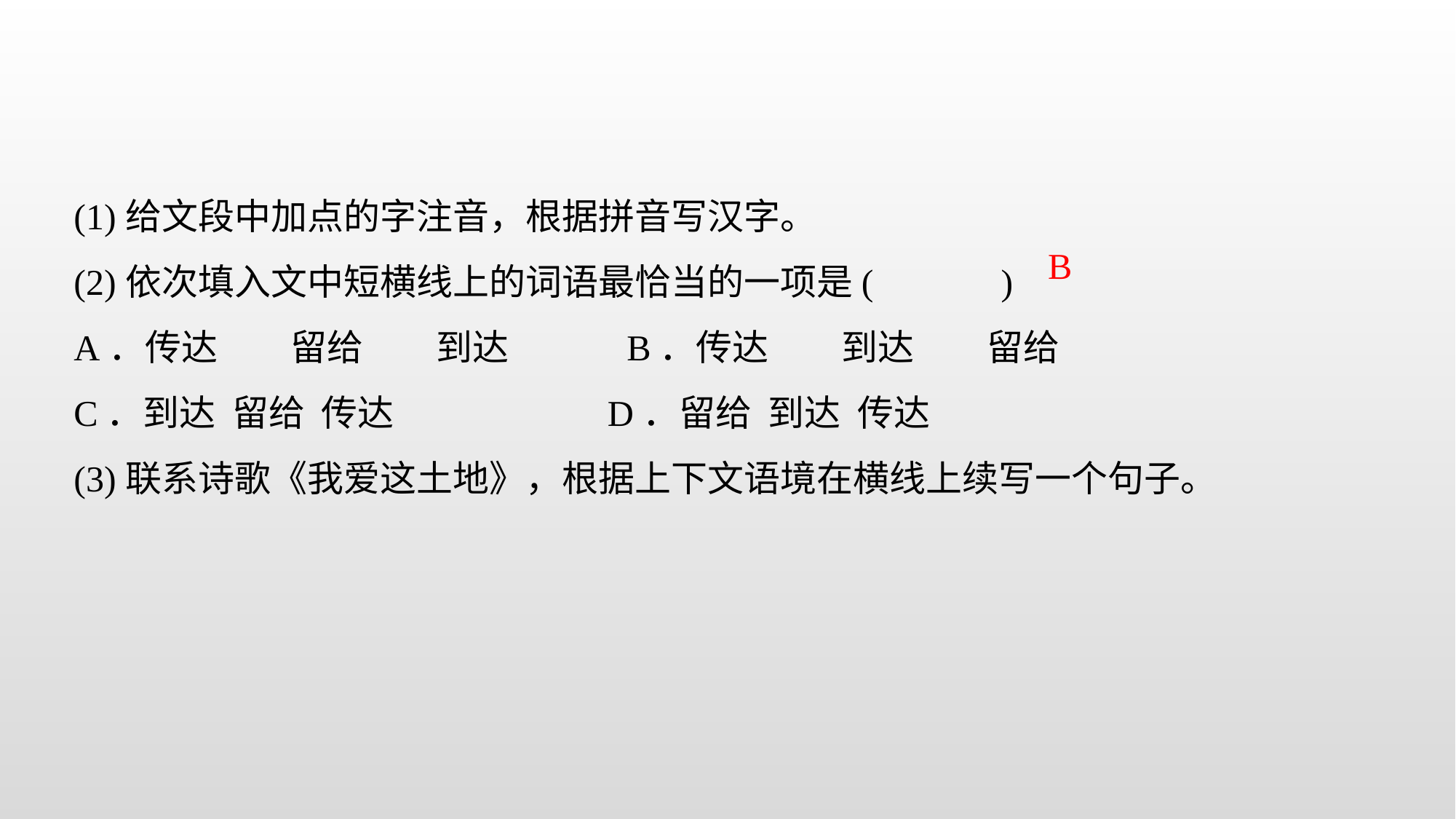

(1)给文段中加点的字注音，根据拼音写汉字。
(2)依次填入文中短横线上的词语最恰当的一项是(              )
A．传达　　留给　　到达　　　B．传达　　到达　　留给
C．到达  留给  传达                         D．留给  到达  传达
(3)联系诗歌《我爱这土地》，根据上下文语境在横线上续写一个句子。
B